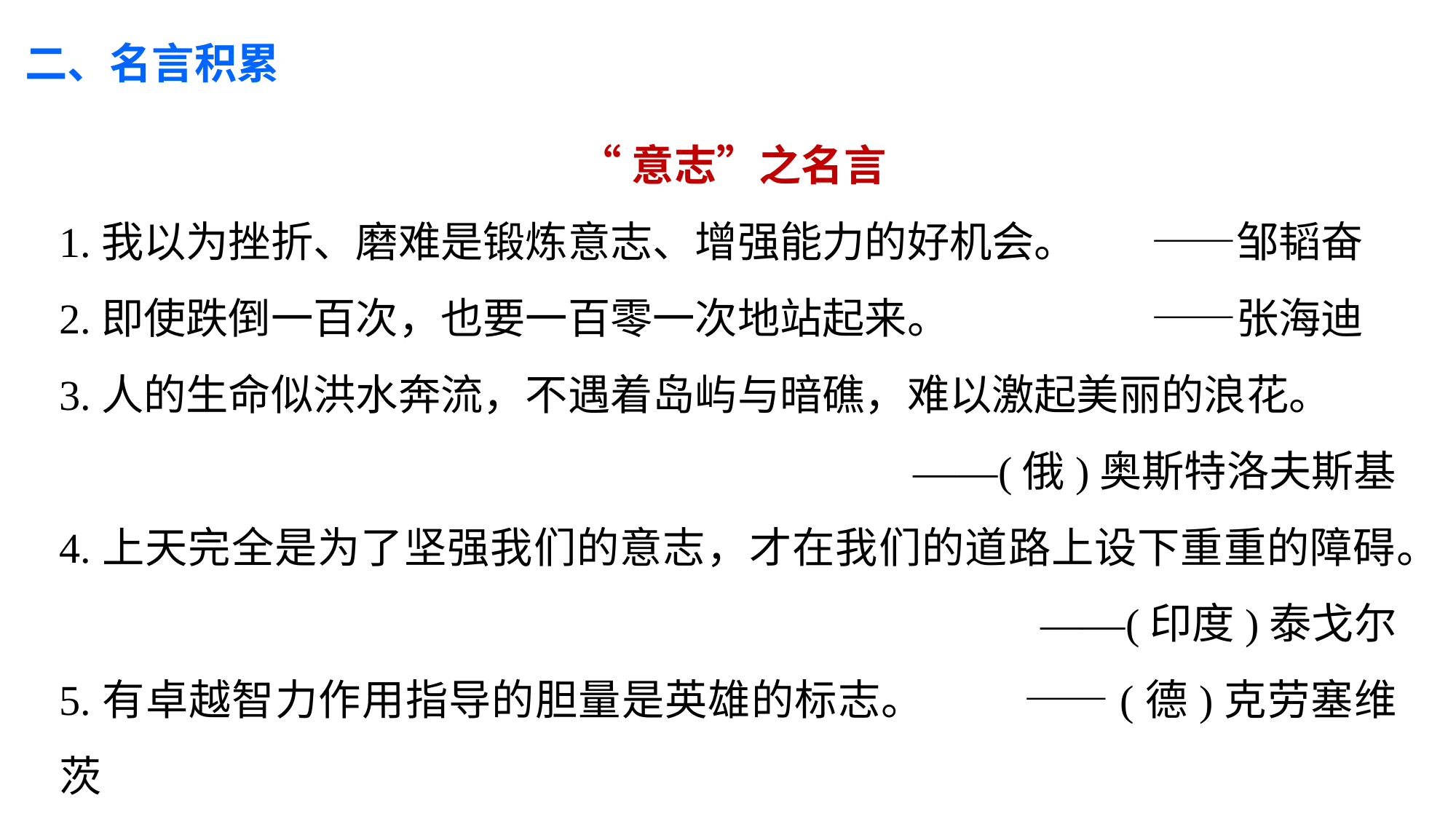

二、名言积累
 “意志”之名言
1.我以为挫折、磨难是锻炼意志、增强能力的好机会。	——邹韬奋
2.即使跌倒一百次，也要一百零一次地站起来。		——张海迪
3.人的生命似洪水奔流，不遇着岛屿与暗礁，难以激起美丽的浪花。
	——(俄)奥斯特洛夫斯基
4.上天完全是为了坚强我们的意志，才在我们的道路上设下重重的障碍。
——(印度)泰戈尔
5.有卓越智力作用指导的胆量是英雄的标志。	       ——(德)克劳塞维茨